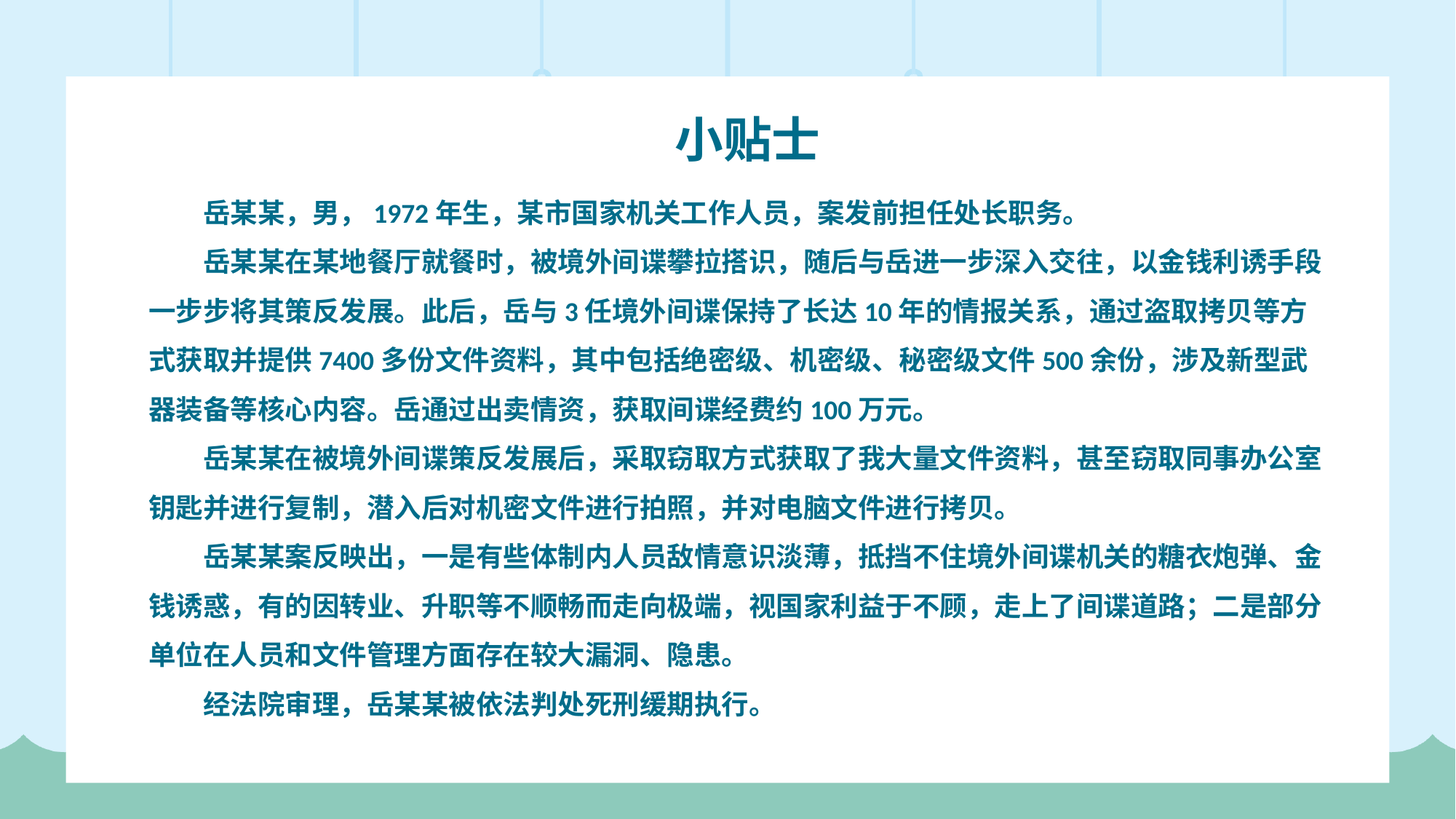

小贴士
交通安全
岳某某，男，1972年生，某市国家机关工作人员，案发前担任处长职务。
岳某某在某地餐厅就餐时，被境外间谍攀拉搭识，随后与岳进一步深入交往，以金钱利诱手段一步步将其策反发展。此后，岳与3任境外间谍保持了长达10年的情报关系，通过盗取拷贝等方式获取并提供7400多份文件资料，其中包括绝密级、机密级、秘密级文件500余份，涉及新型武器装备等核心内容。岳通过出卖情资，获取间谍经费约100万元。
岳某某在被境外间谍策反发展后，采取窃取方式获取了我大量文件资料，甚至窃取同事办公室钥匙并进行复制，潜入后对机密文件进行拍照，并对电脑文件进行拷贝。
岳某某案反映出，一是有些体制内人员敌情意识淡薄，抵挡不住境外间谍机关的糖衣炮弹、金钱诱惑，有的因转业、升职等不顺畅而走向极端，视国家利益于不顾，走上了间谍道路；二是部分单位在人员和文件管理方面存在较大漏洞、隐患。
经法院审理，岳某某被依法判处死刑缓期执行。